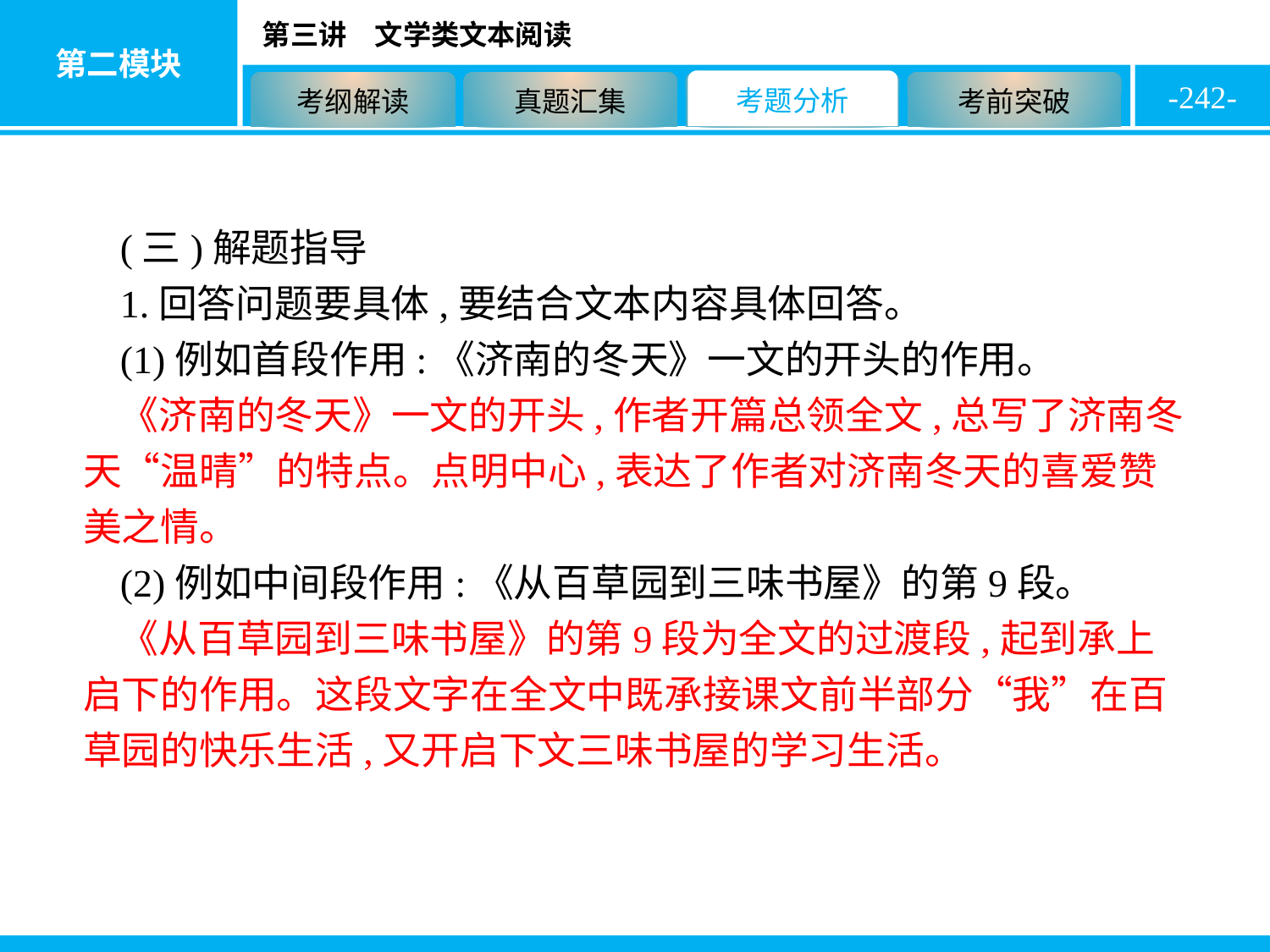

-242-
(三)解题指导
1.回答问题要具体,要结合文本内容具体回答。
(1)例如首段作用:《济南的冬天》一文的开头的作用。
《济南的冬天》一文的开头,作者开篇总领全文,总写了济南冬天“温晴”的特点。点明中心,表达了作者对济南冬天的喜爱赞美之情。
(2)例如中间段作用:《从百草园到三味书屋》的第9段。
《从百草园到三味书屋》的第9段为全文的过渡段,起到承上启下的作用。这段文字在全文中既承接课文前半部分“我”在百草园的快乐生活,又开启下文三味书屋的学习生活。